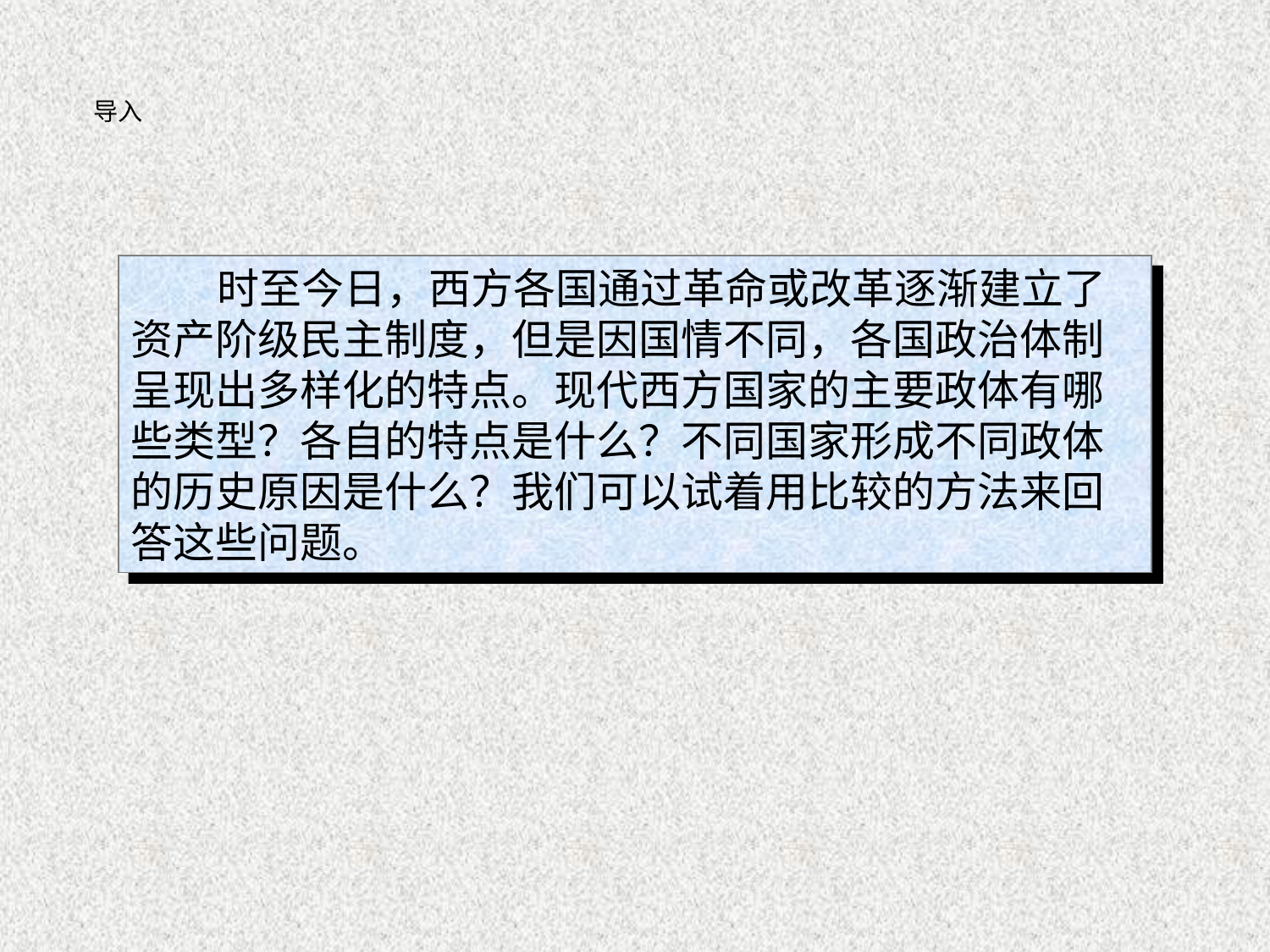

导入
        时至今日，西方各国通过革命或改革逐渐建立了资产阶级民主制度，但是因国情不同，各国政治体制呈现出多样化的特点。现代西方国家的主要政体有哪些类型？各自的特点是什么？不同国家形成不同政体的历史原因是什么？我们可以试着用比较的方法来回答这些问题。